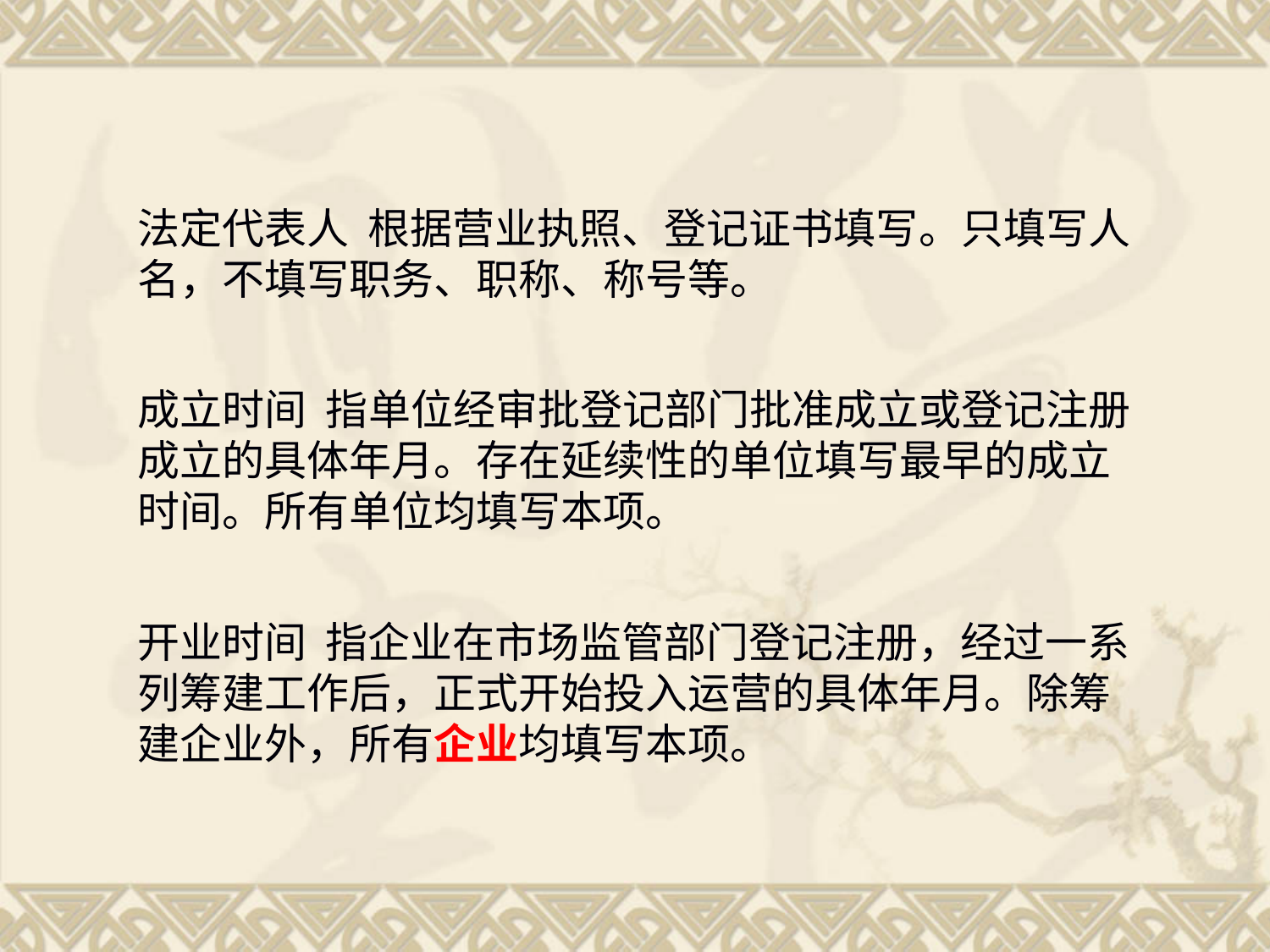

法定代表人  根据营业执照、登记证书填写。只填写人名，不填写职务、职称、称号等。
成立时间  指单位经审批登记部门批准成立或登记注册成立的具体年月。存在延续性的单位填写最早的成立时间。所有单位均填写本项。
开业时间  指企业在市场监管部门登记注册，经过一系列筹建工作后，正式开始投入运营的具体年月。除筹建企业外，所有企业均填写本项。